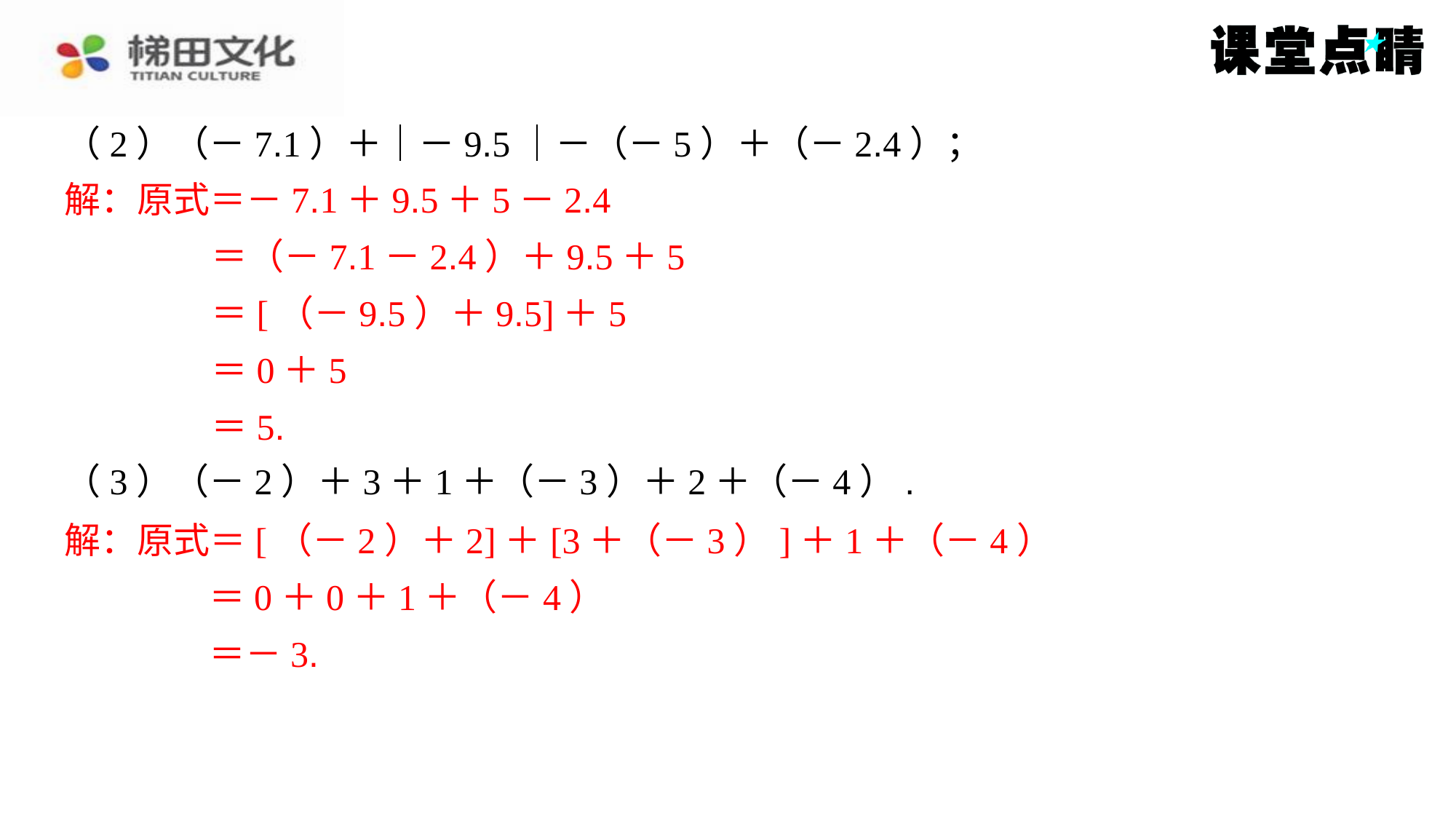

（2）（－7.1）＋｜－9.5｜－（－5）＋（－2.4）；
解：原式＝－7.1＋9.5＋5－2.4
＝（－7.1－2.4）＋9.5＋5
＝[（－9.5）＋9.5]＋5
＝0＋5
＝5.
（3）（－2）＋3＋1＋（－3）＋2＋（－4）.
解：原式＝[（－2）＋2]＋[3＋（－3）]＋1＋（－4）
＝0＋0＋1＋（－4）
＝－3.
解：原式＝－7.1＋9.5＋5－2.4
＝（－7.1－2.4）＋9.5＋5
＝[（－9.5）＋9.5]＋5
＝0＋5
＝5.
解：原式＝[（－2）＋2]＋[3＋（－3）]＋1＋（－4）
＝0＋0＋1＋（－4）
＝－3.